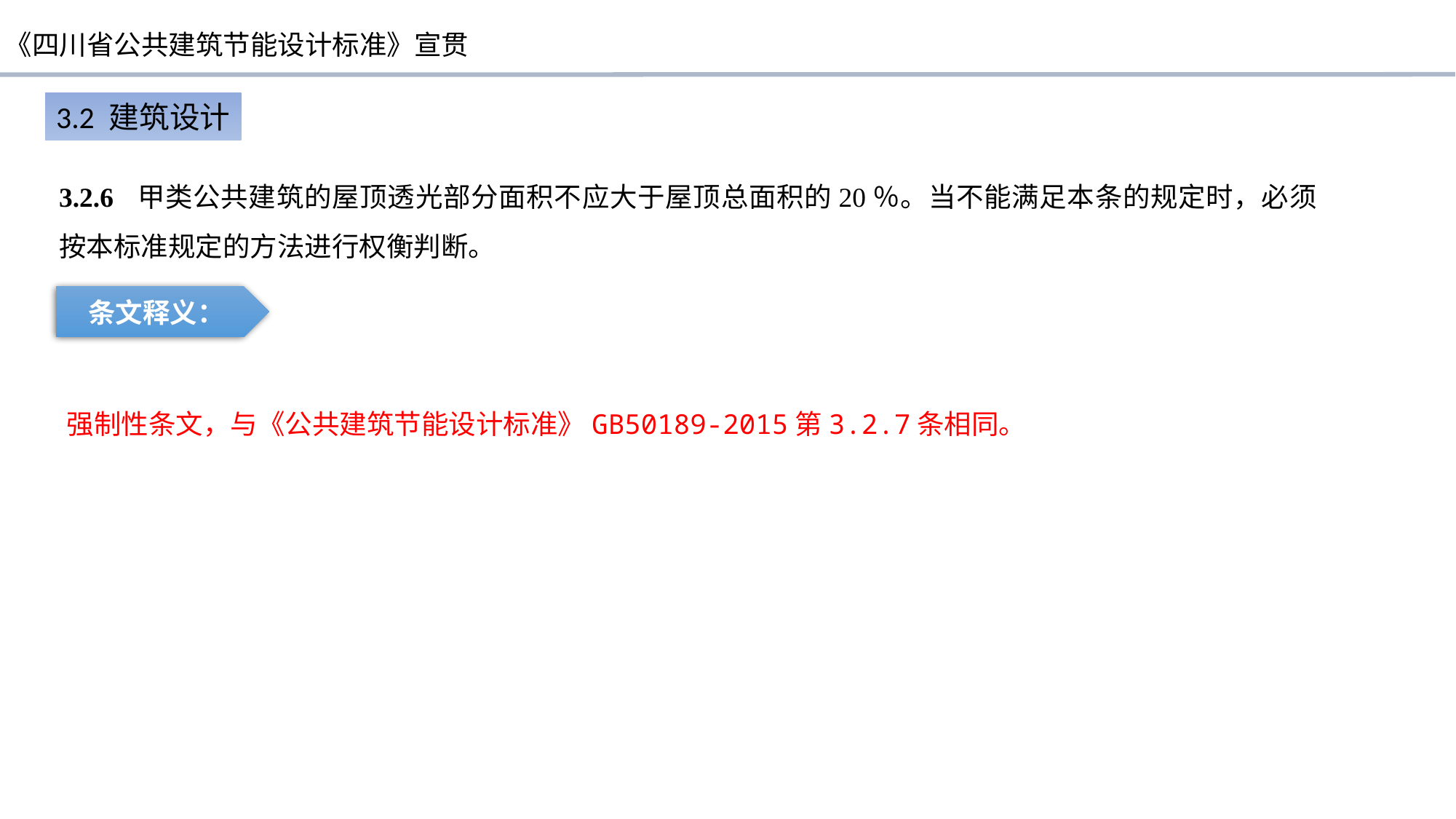

3.2 建筑设计
3.2.6 甲类公共建筑的屋顶透光部分面积不应大于屋顶总面积的20％。当不能满足本条的规定时，必须按本标准规定的方法进行权衡判断。
条文释义：
强制性条文，与《公共建筑节能设计标准》GB50189-2015第3.2.7条相同。